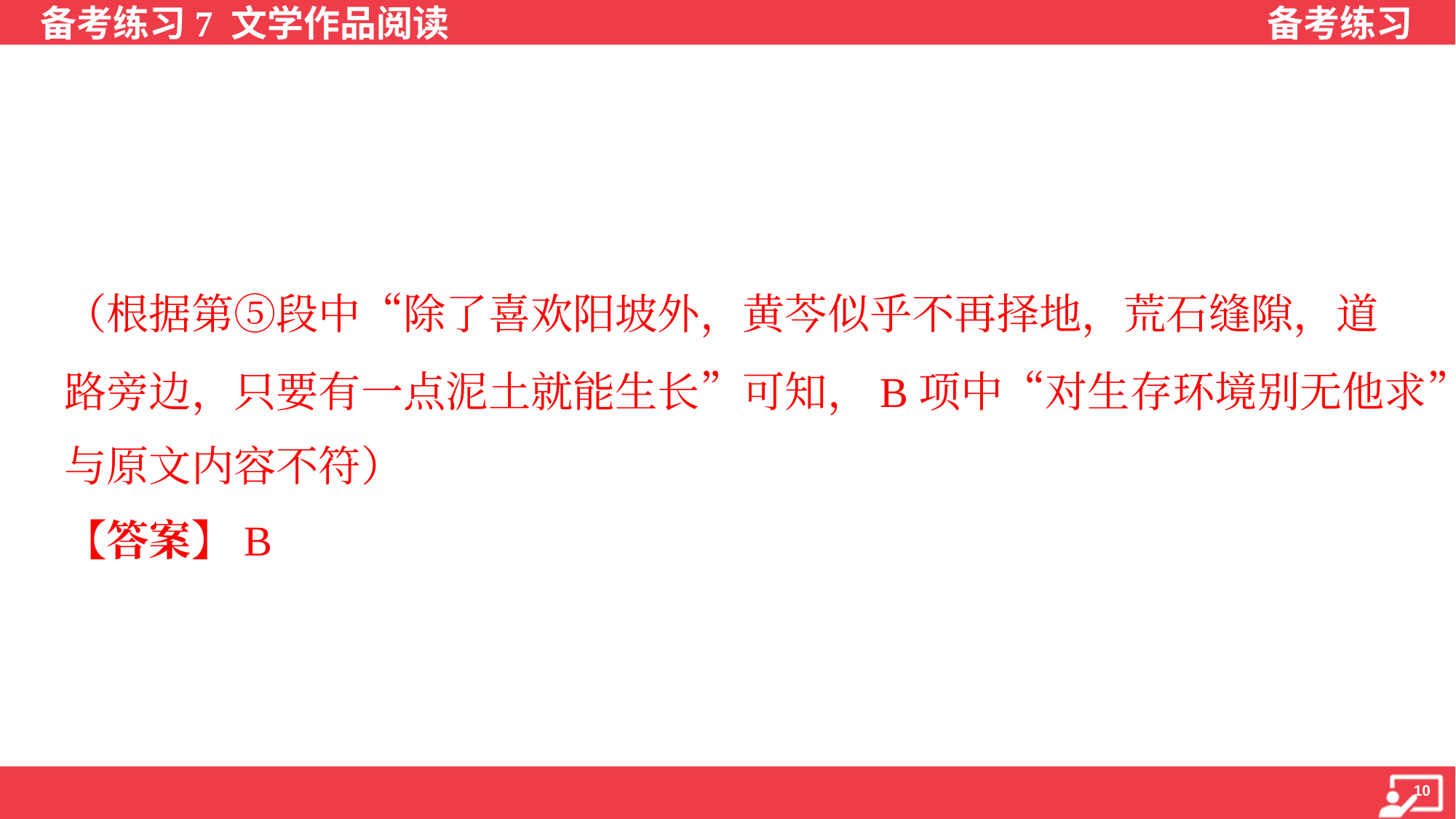

（根据第⑤段中“除了喜欢阳坡外，黄芩似乎不再择地，荒石缝隙，道
路旁边，只要有一点泥土就能生长”可知，B项中“对生存环境别无他求”
与原文内容不符）
【答案】B